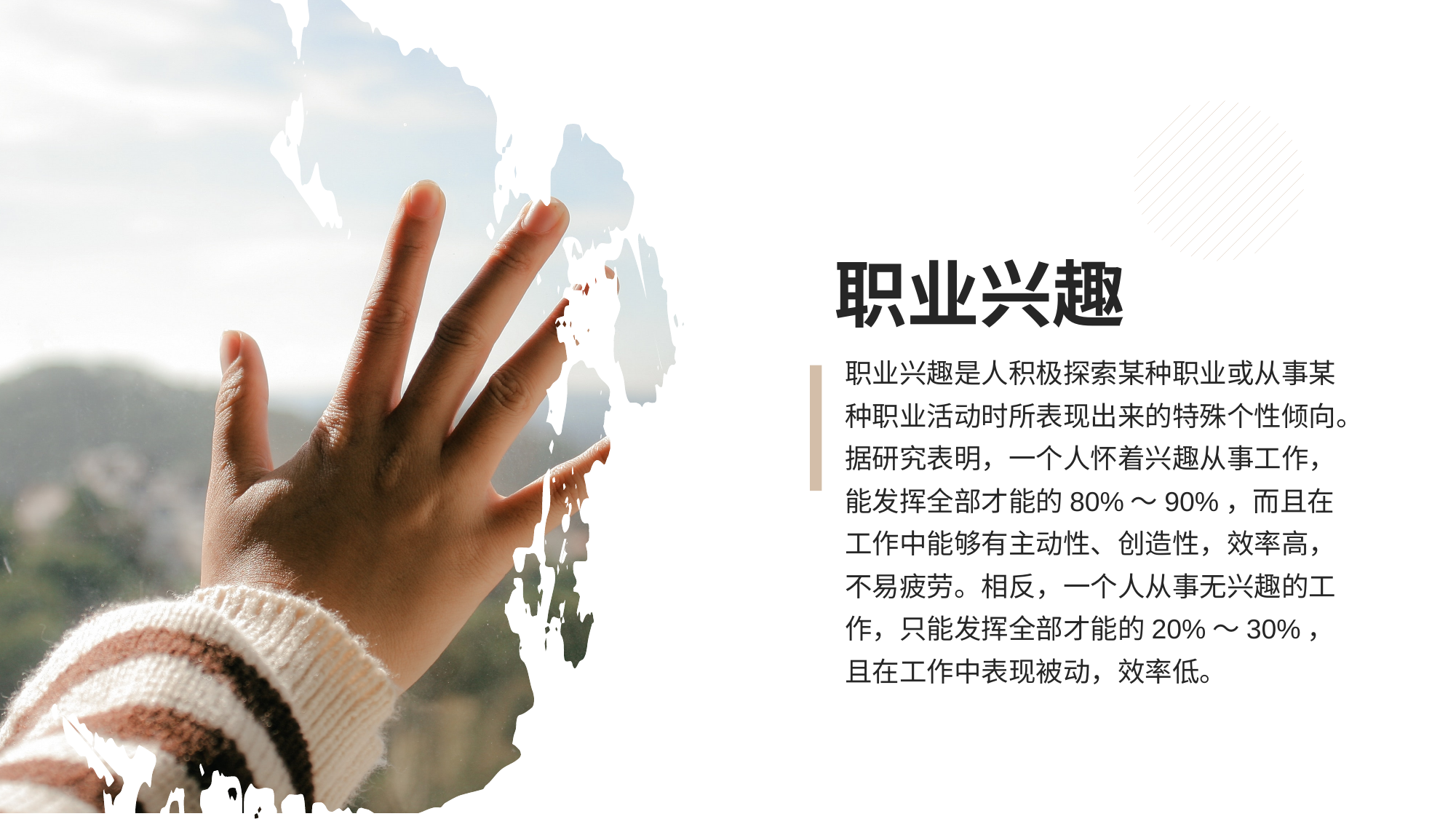

职业兴趣
职业兴趣是人积极探索某种职业或从事某种职业活动时所表现出来的特殊个性倾向。据研究表明，一个人怀着兴趣从事工作，能发挥全部才能的80%～90%，而且在工作中能够有主动性、创造性，效率高，不易疲劳。相反，一个人从事无兴趣的工作，只能发挥全部才能的20%～30%，且在工作中表现被动，效率低。